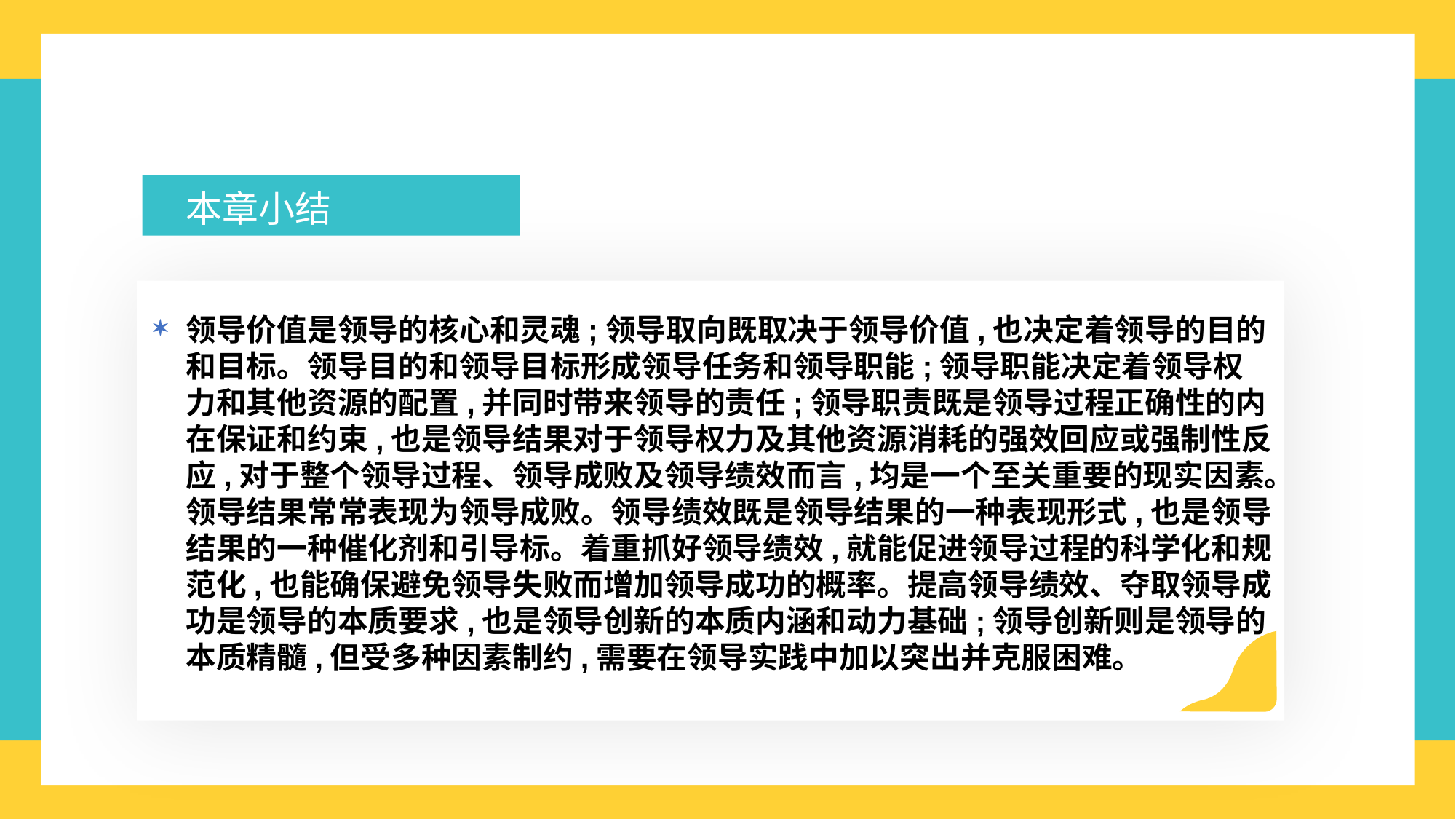

本章小结

领导价值是领导的核心和灵魂;领导取向既取决于领导价值,也决定着领导的目的和目标。领导目的和领导目标形成领导任务和领导职能;领导职能决定着领导权力和其他资源的配置,并同时带来领导的责任;领导职责既是领导过程正确性的内在保证和约束,也是领导结果对于领导权力及其他资源消耗的强效回应或强制性反应,对于整个领导过程、领导成败及领导绩效而言,均是一个至关重要的现实因素。领导结果常常表现为领导成败。领导绩效既是领导结果的一种表现形式,也是领导结果的一种催化剂和引导标。着重抓好领导绩效,就能促进领导过程的科学化和规范化,也能确保避免领导失败而增加领导成功的概率。提高领导绩效、夺取领导成功是领导的本质要求,也是领导创新的本质内涵和动力基础;领导创新则是领导的本质精髓,但受多种因素制约,需要在领导实践中加以突出并克服困难。